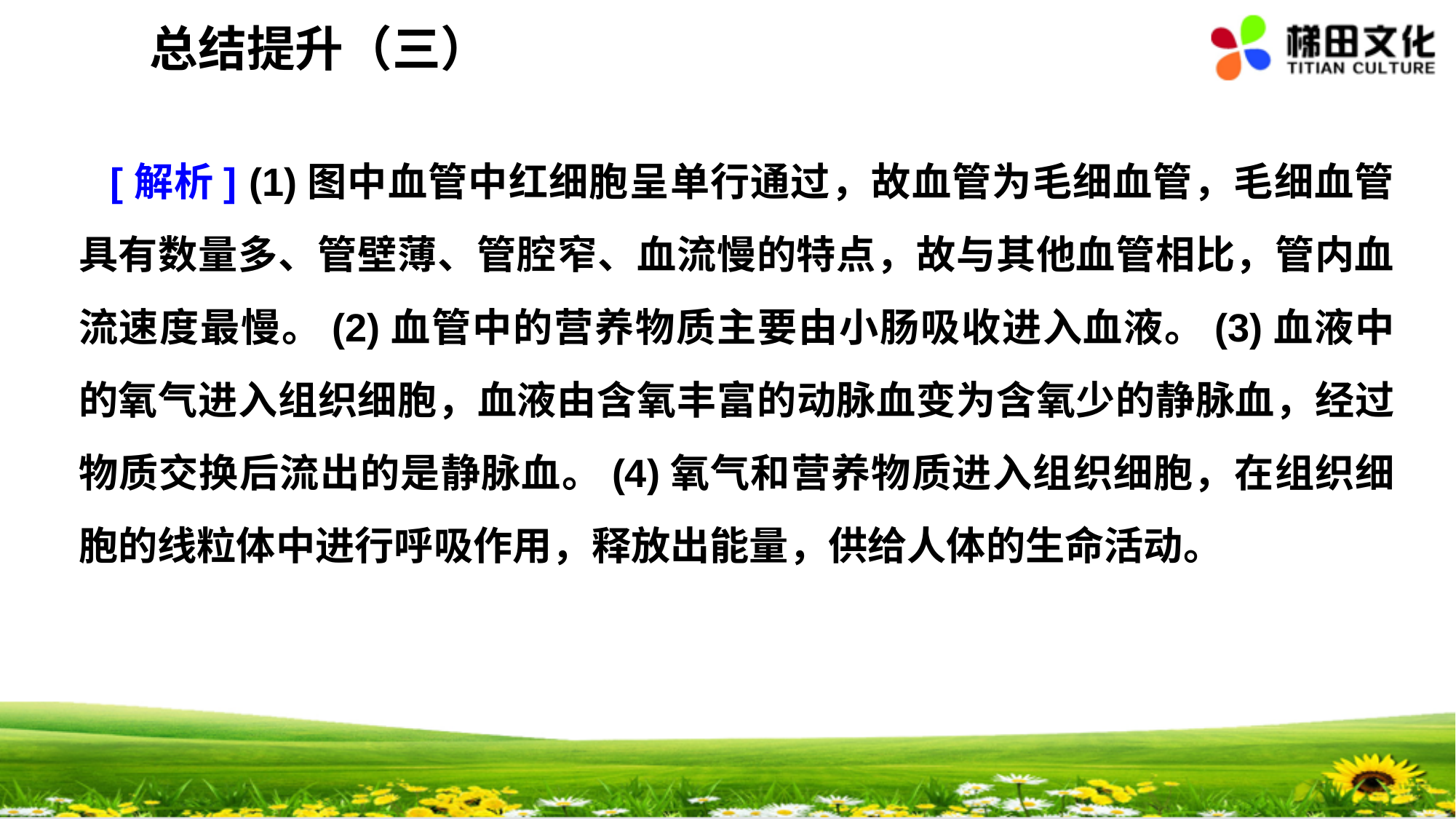

总结提升（三）
[解析] (1)图中血管中红细胞呈单行通过，故血管为毛细血管，毛细血管具有数量多、管壁薄、管腔窄、血流慢的特点，故与其他血管相比，管内血流速度最慢。(2)血管中的营养物质主要由小肠吸收进入血液。(3)血液中的氧气进入组织细胞，血液由含氧丰富的动脉血变为含氧少的静脉血，经过物质交换后流出的是静脉血。(4)氧气和营养物质进入组织细胞，在组织细胞的线粒体中进行呼吸作用，释放出能量，供给人体的生命活动。